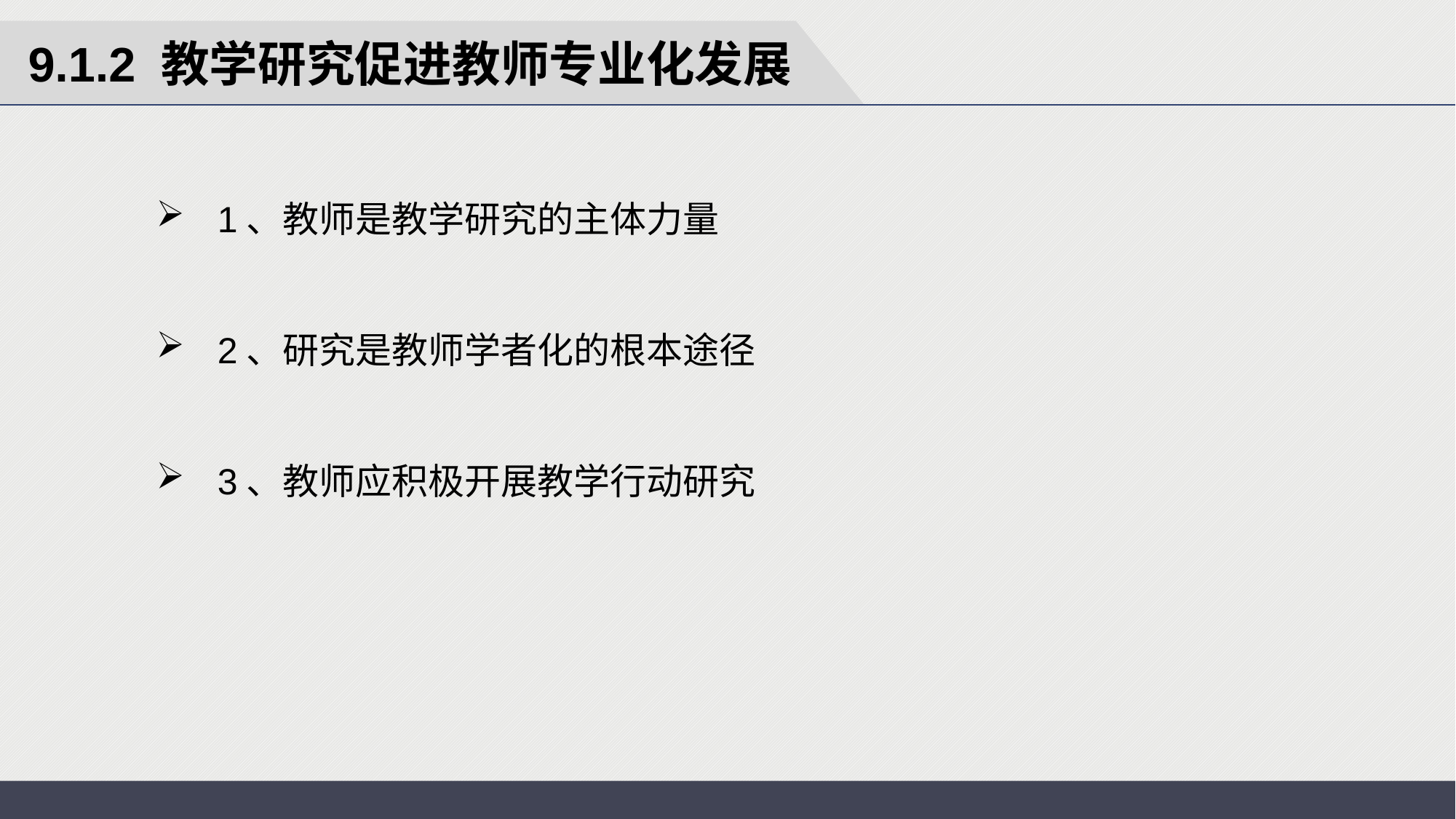

9.1.2 教学研究促进教师专业化发展
  1、教师是教学研究的主体力量

  2、研究是教师学者化的根本途径

  3、教师应积极开展教学行动研究